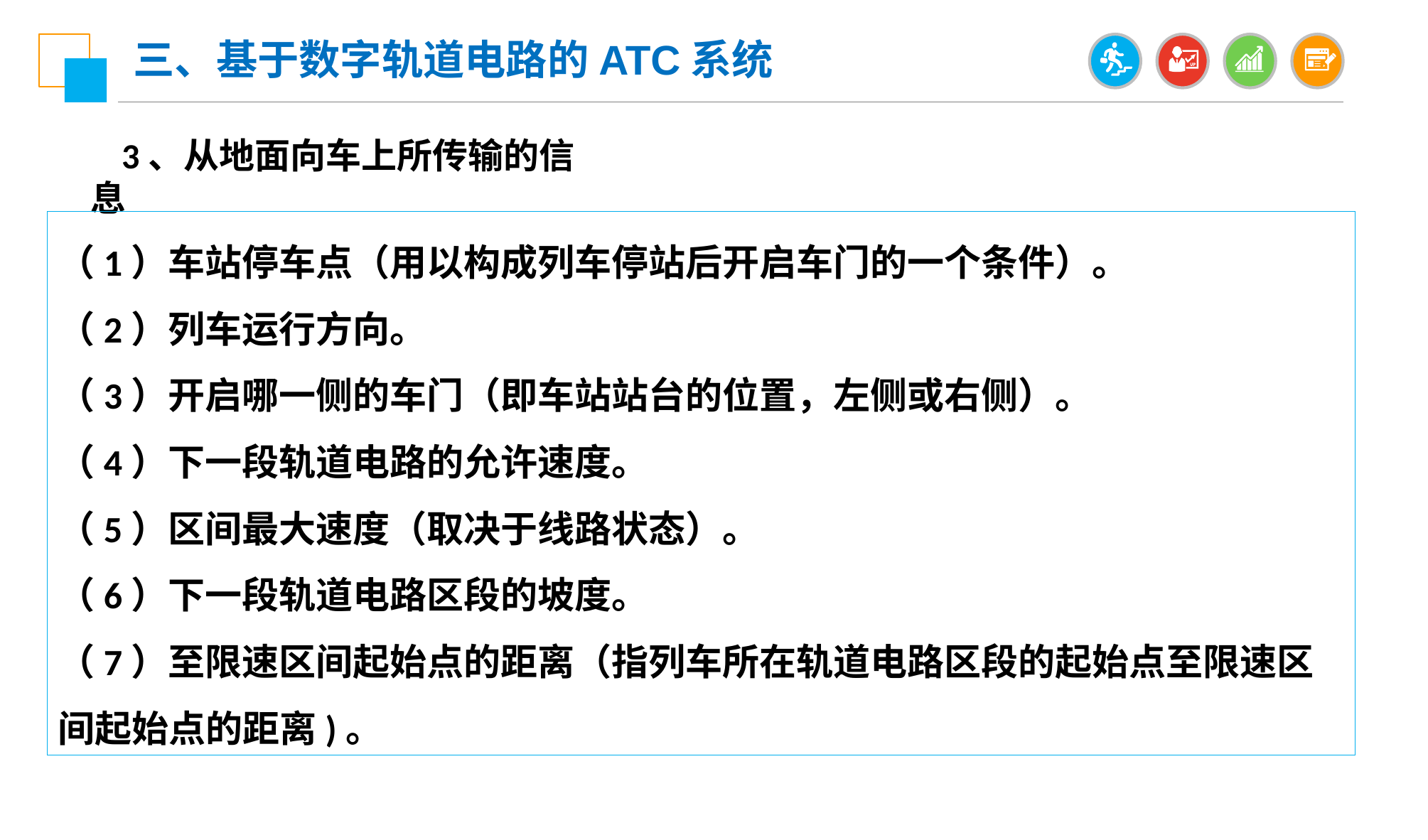

三、基于数字轨道电路的ATC系统
3、从地面向车上所传输的信息
（1）车站停车点（用以构成列车停站后开启车门的一个条件）。
（2）列车运行方向。
（3）开启哪一侧的车门（即车站站台的位置，左侧或右侧）。
（4）下一段轨道电路的允许速度。
（5）区间最大速度（取决于线路状态）。
（6）下一段轨道电路区段的坡度。
（7）至限速区间起始点的距离（指列车所在轨道电路区段的起始点至限速区间起始点的距离)。